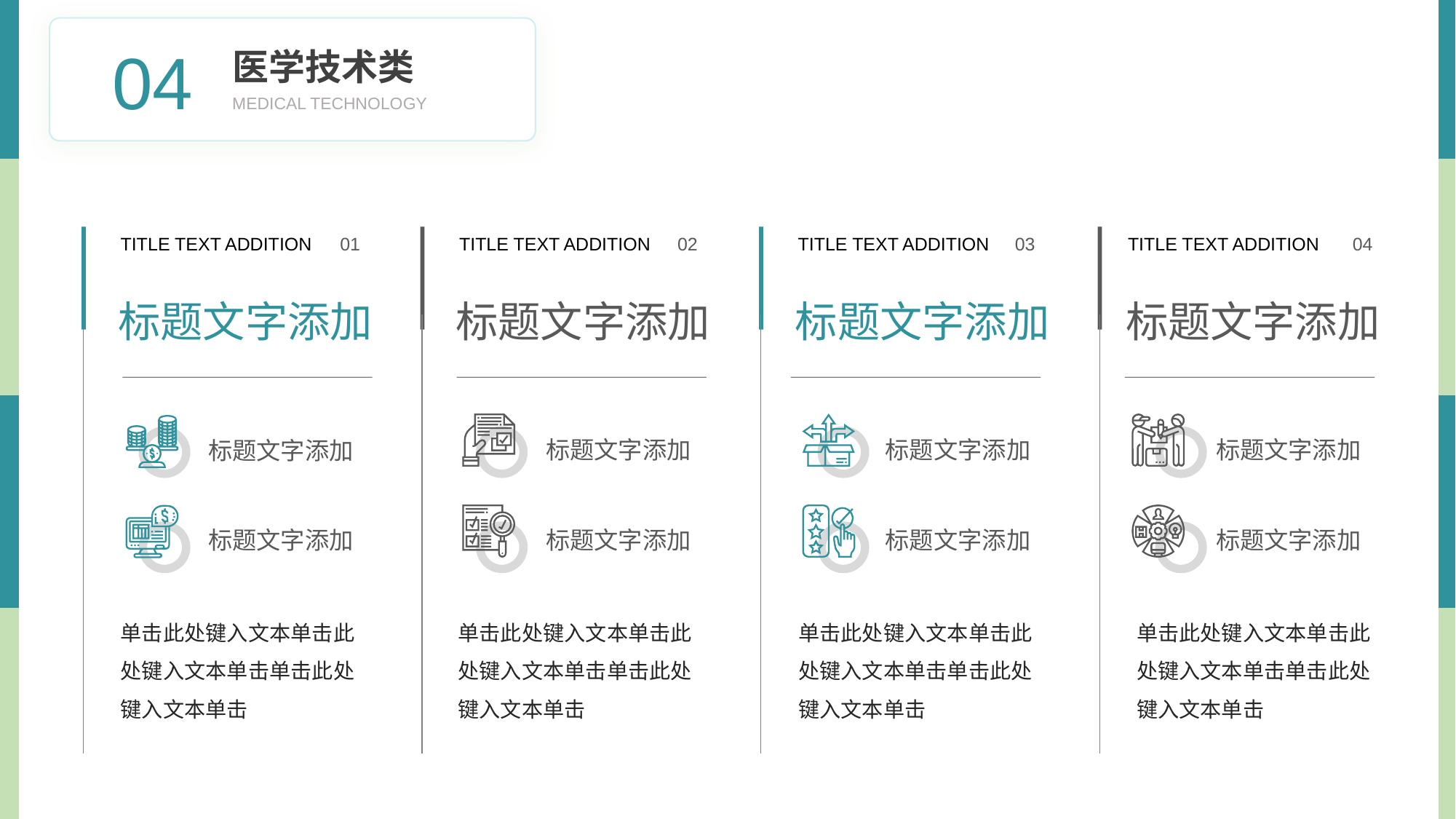

BY YUSHEN

04
医学技术类
MEDICAL TECHNOLOGY

TITLE TEXT ADDITION
01
标题文字添加

标题文字添加

标题文字添加
单击此处键入文本单击此处键入文本单击单击此处键入文本单击

TITLE TEXT ADDITION
02
标题文字添加

标题文字添加

标题文字添加
单击此处键入文本单击此处键入文本单击单击此处键入文本单击

TITLE TEXT ADDITION
03
标题文字添加

标题文字添加

标题文字添加
单击此处键入文本单击此处键入文本单击单击此处键入文本单击

TITLE TEXT ADDITION
04
标题文字添加

标题文字添加

标题文字添加
单击此处键入文本单击此处键入文本单击单击此处键入文本单击